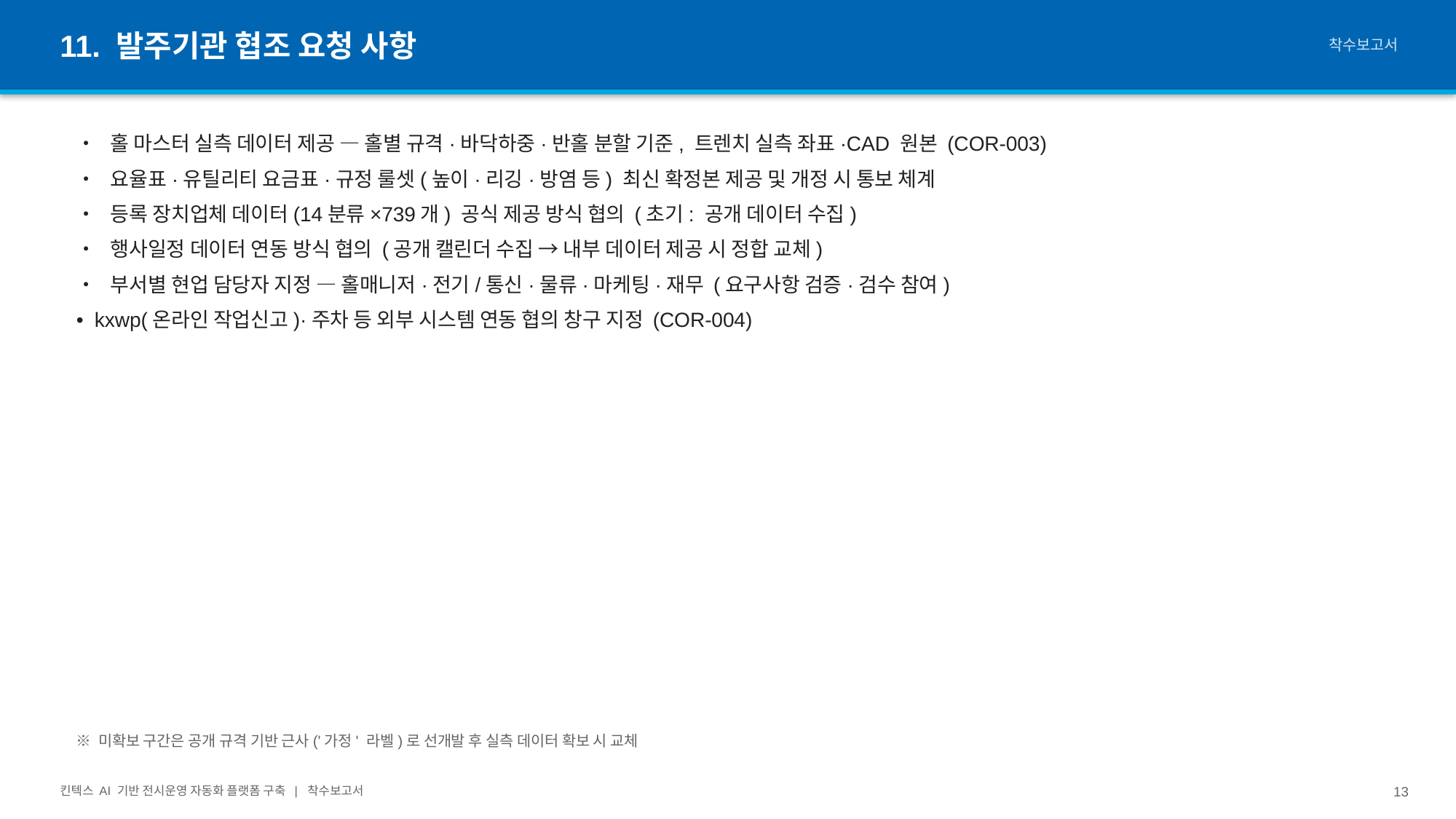

11. 발주기관 협조 요청 사항
착수보고서

•  홀 마스터 실측 데이터 제공 — 홀별 규격·바닥하중·반홀 분할 기준, 트렌치 실측 좌표·CAD 원본 (COR-003)
•  요율표·유틸리티 요금표·규정 룰셋(높이·리깅·방염 등) 최신 확정본 제공 및 개정 시 통보 체계
•  등록 장치업체 데이터(14분류×739개) 공식 제공 방식 협의 (초기: 공개 데이터 수집)
•  행사일정 데이터 연동 방식 협의 (공개 캘린더 수집 → 내부 데이터 제공 시 정합 교체)
•  부서별 현업 담당자 지정 — 홀매니저·전기/통신·물류·마케팅·재무 (요구사항 검증·검수 참여)
•  kxwp(온라인 작업신고)·주차 등 외부 시스템 연동 협의 창구 지정 (COR-004)
※ 미확보 구간은 공개 규격 기반 근사('가정' 라벨)로 선개발 후 실측 데이터 확보 시 교체
킨텍스 AI 기반 전시운영 자동화 플랫폼 구축  |  착수보고서
13